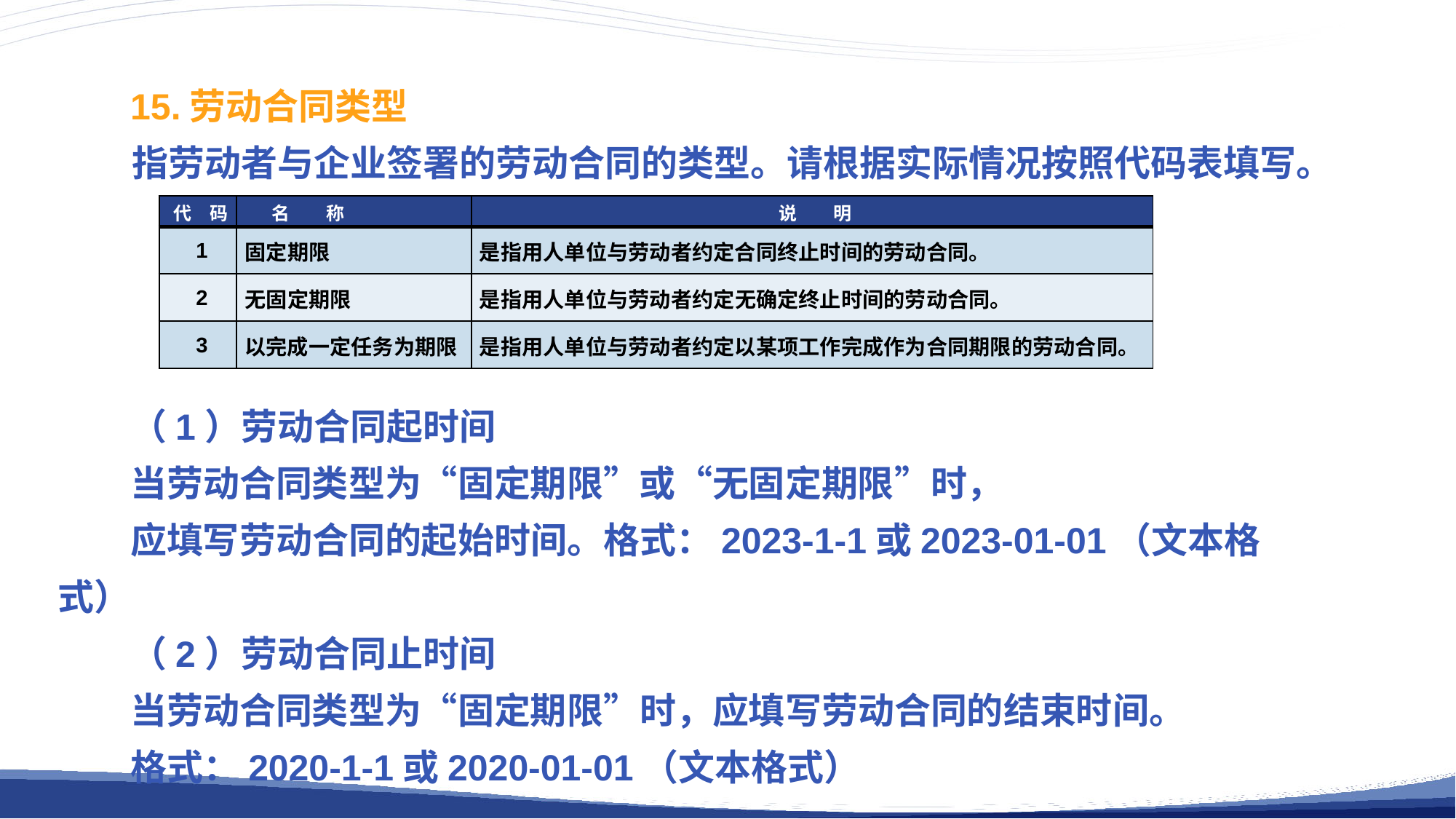

15.劳动合同类型
        指劳动者与企业签署的劳动合同的类型。请根据实际情况按照代码表填写。

（1）劳动合同起时间
当劳动合同类型为“固定期限”或“无固定期限”时，
应填写劳动合同的起始时间。格式：2023-1-1或2023-01-01（文本格式）
（2）劳动合同止时间
当劳动合同类型为“固定期限”时，应填写劳动合同的结束时间。
格式：2020-1-1或2020-01-01（文本格式）
| 代　码 | 名　　称 | 说　　明 |
| --- | --- | --- |
| 1 | 固定期限 | 是指用人单位与劳动者约定合同终止时间的劳动合同。 |
| 2 | 无固定期限 | 是指用人单位与劳动者约定无确定终止时间的劳动合同。 |
| 3 | 以完成一定任务为期限 | 是指用人单位与劳动者约定以某项工作完成作为合同期限的劳动合同。 |